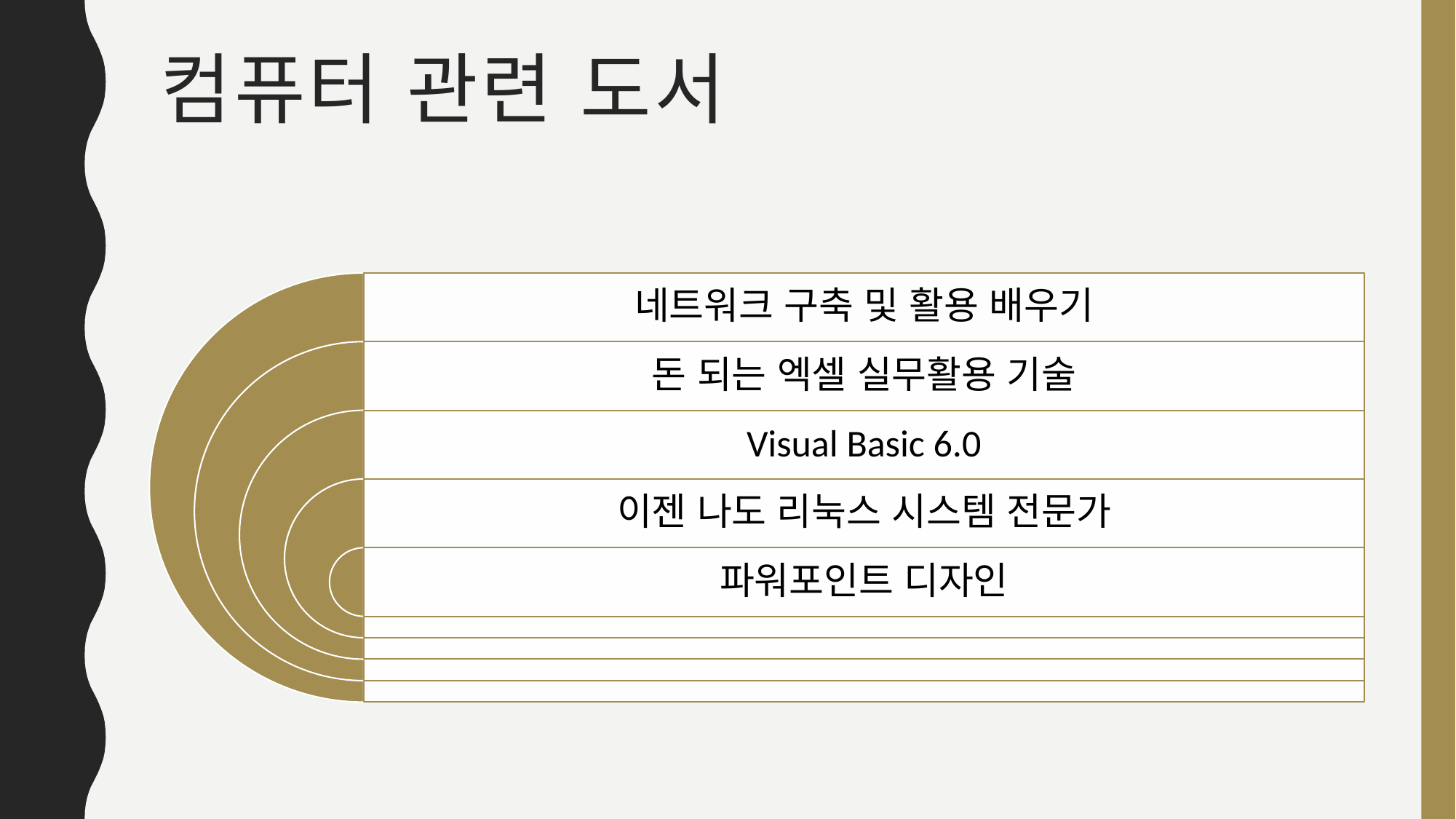

# 컴퓨터 관련 도서
네트워크 구축 및 활용 배우기
돈 되는 엑셀 실무활용 기술
Visual Basic 6.0
이젠 나도 리눅스 시스템 전문가
파워포인트 디자인